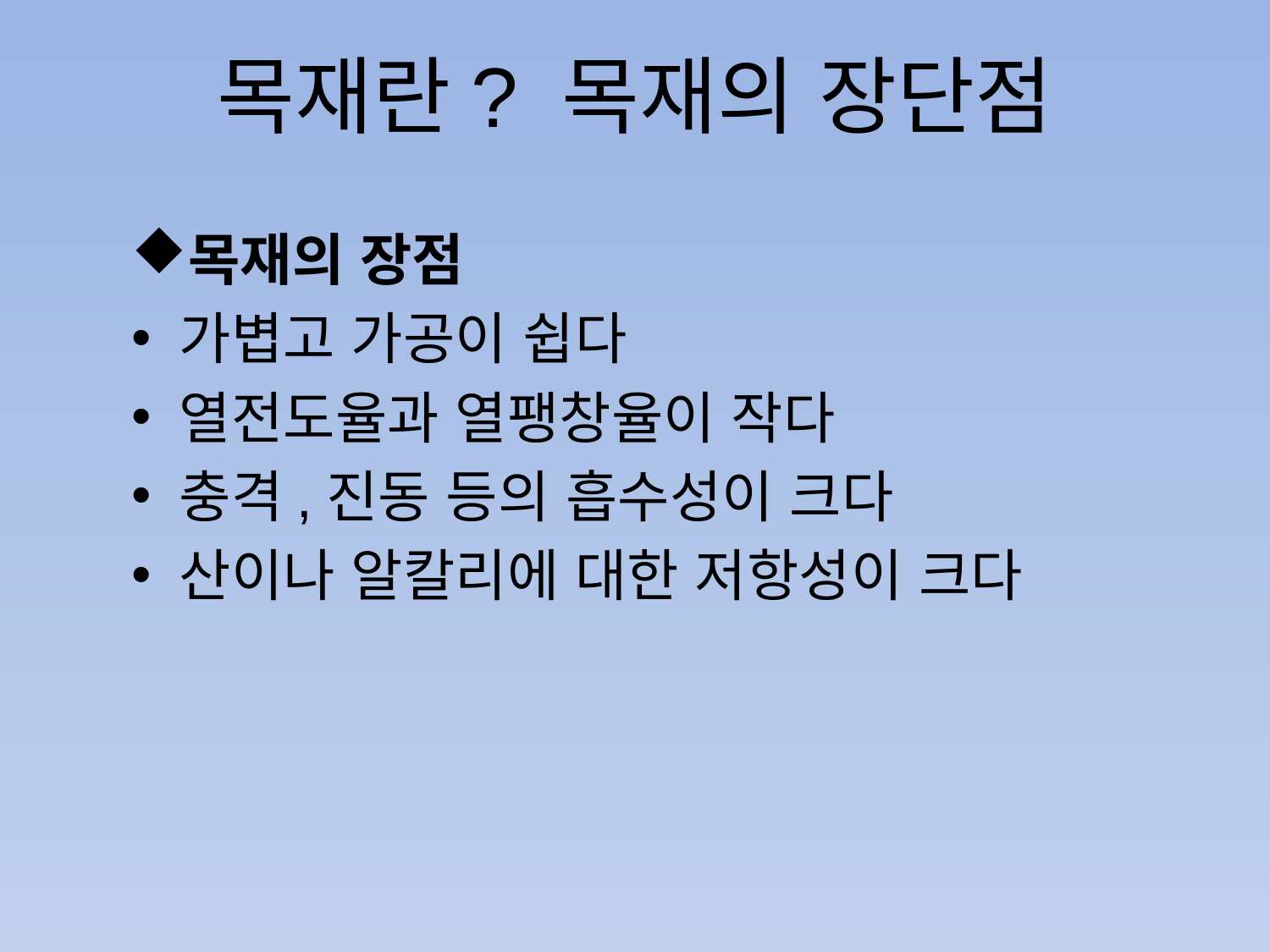

# 목재란? 목재의 장단점

목재의 장점
가볍고 가공이 쉽다
열전도율과 열팽창율이 작다
충격,진동 등의 흡수성이 크다
산이나 알칼리에 대한 저항성이 크다